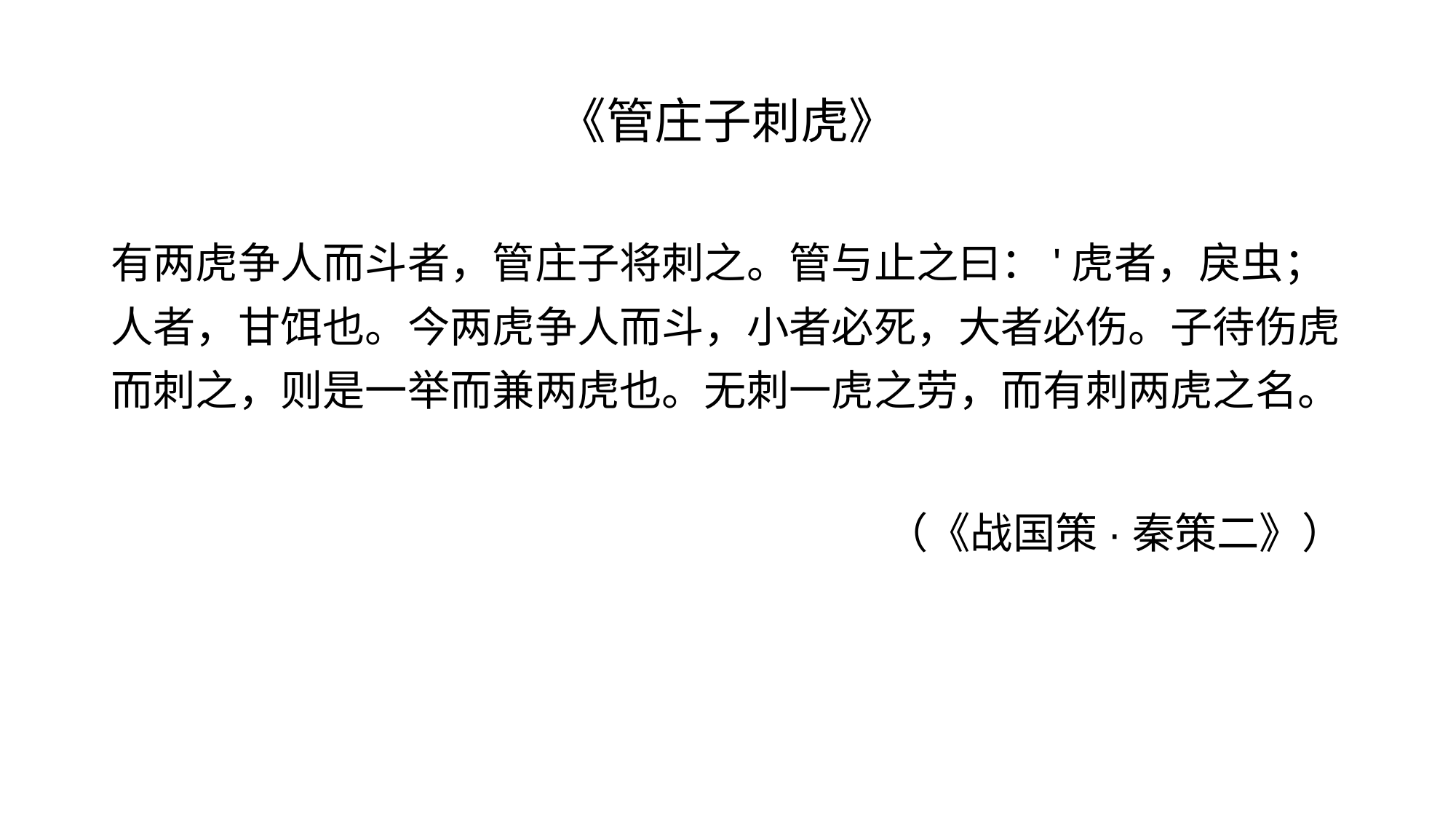

# 《管庄子刺虎》
有两虎争人而斗者，管庄子将刺之。管与止之曰：'虎者，戾虫；人者，甘饵也。今两虎争人而斗，小者必死，大者必伤。子待伤虎而刺之，则是一举而兼两虎也。无刺一虎之劳，而有刺两虎之名。
（《战国策·秦策二》）